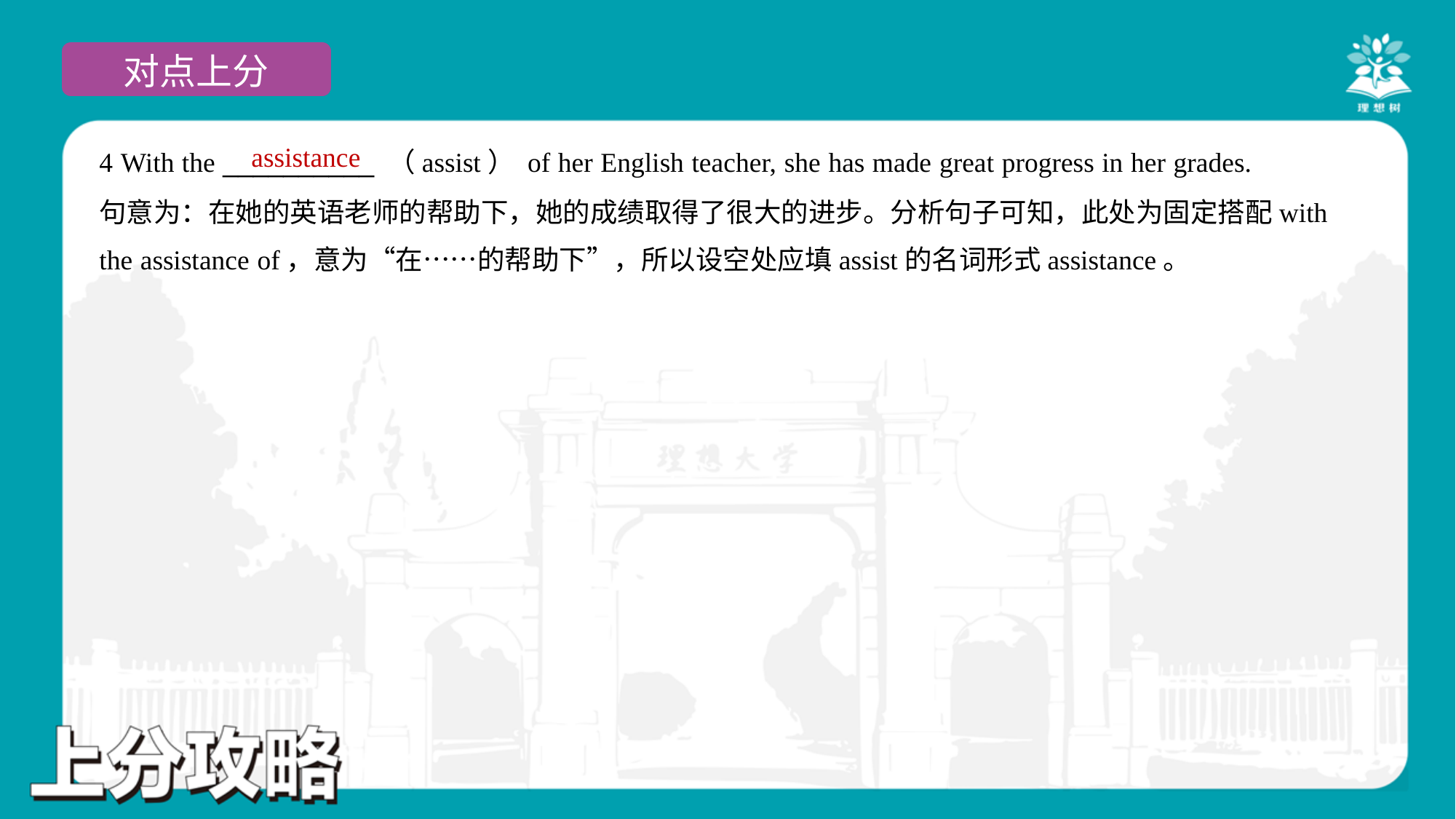

assistance
4 With the __________ （assist） of her English teacher, she has made great progress in her grades.
句意为：在她的英语老师的帮助下，她的成绩取得了很大的进步。分析句子可知，此处为固定搭配with
the assistance of，意为“在……的帮助下”，所以设空处应填assist的名词形式assistance。